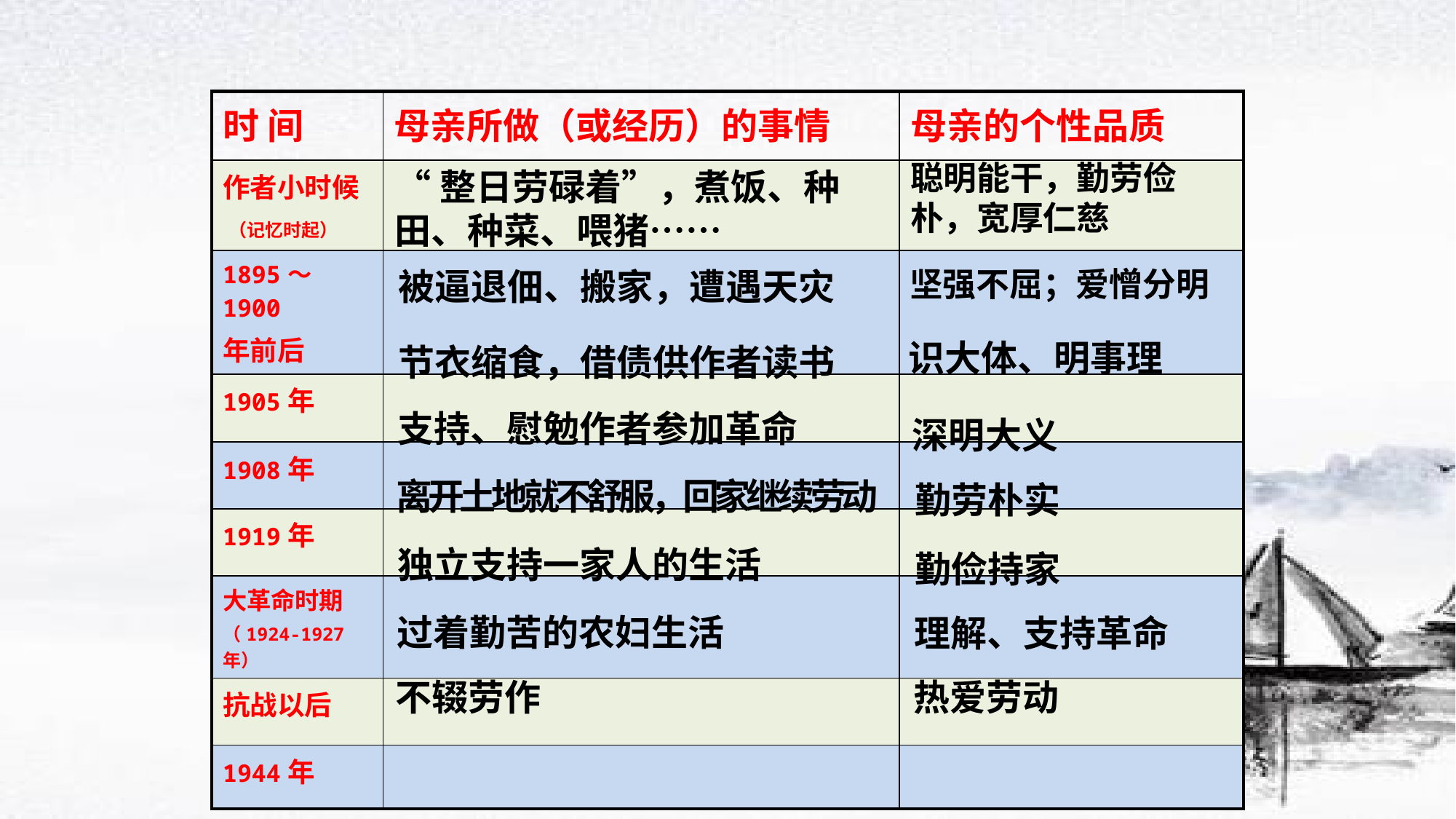

| 时 间 | 母亲所做（或经历）的事情 | 母亲的个性品质 |
| --- | --- | --- |
| 作者小时候 （记忆时起） |  |  |
| 1895～1900 年前后 |  |  |
| 1905年 |  |  |
| 1908年 |  |  |
| 1919年 |  |  |
| 大革命时期 （1924-1927年） |  |  |
| 抗战以后 |  |  |
| 1944年 |  |  |
聪明能干，勤劳俭朴，宽厚仁慈
“整日劳碌着”，煮饭、种田、种菜、喂猪……
坚强不屈；爱憎分明
被逼退佃、搬家，遭遇天灾

识大体、明事理
节衣缩食，借债供作者读书
支持、慰勉作者参加革命
深明大义
离开土地就不舒服，回家继续劳动
勤劳朴实
独立支持一家人的生活
勤俭持家
过着勤苦的农妇生活
理解、支持革命
不辍劳作
热爱劳动